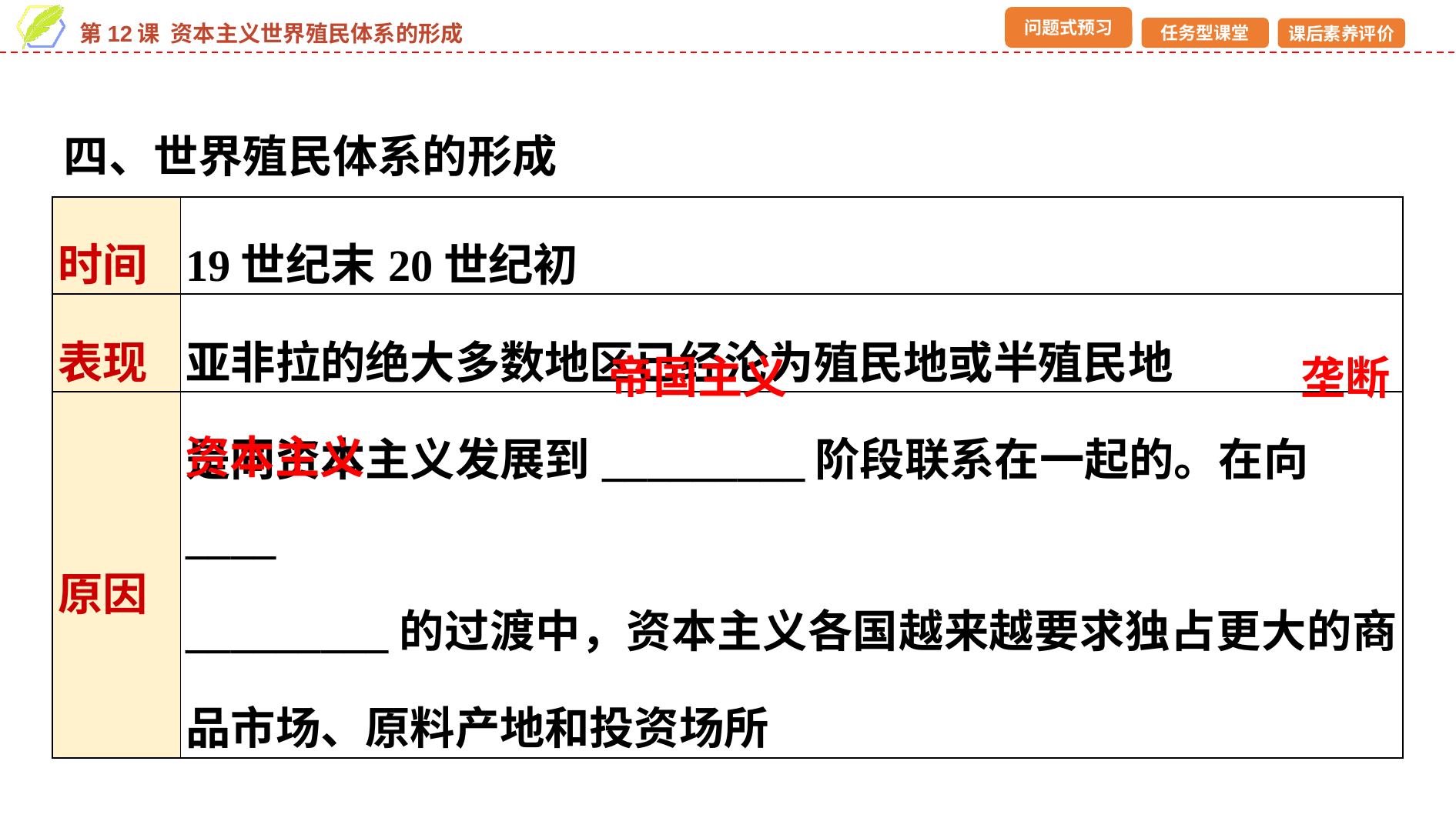

四、世界殖民体系的形成
| 时间 | 19世纪末20世纪初 |
| --- | --- |
| 表现 | 亚非拉的绝大多数地区已经沦为殖民地或半殖民地 |
| 原因 | 是同资本主义发展到\_\_\_\_\_\_\_\_\_阶段联系在一起的。在向\_\_\_\_ \_\_\_\_\_\_\_\_\_的过渡中，资本主义各国越来越要求独占更大的商品市场、原料产地和投资场所 |
帝国主义
垄断
资本主义